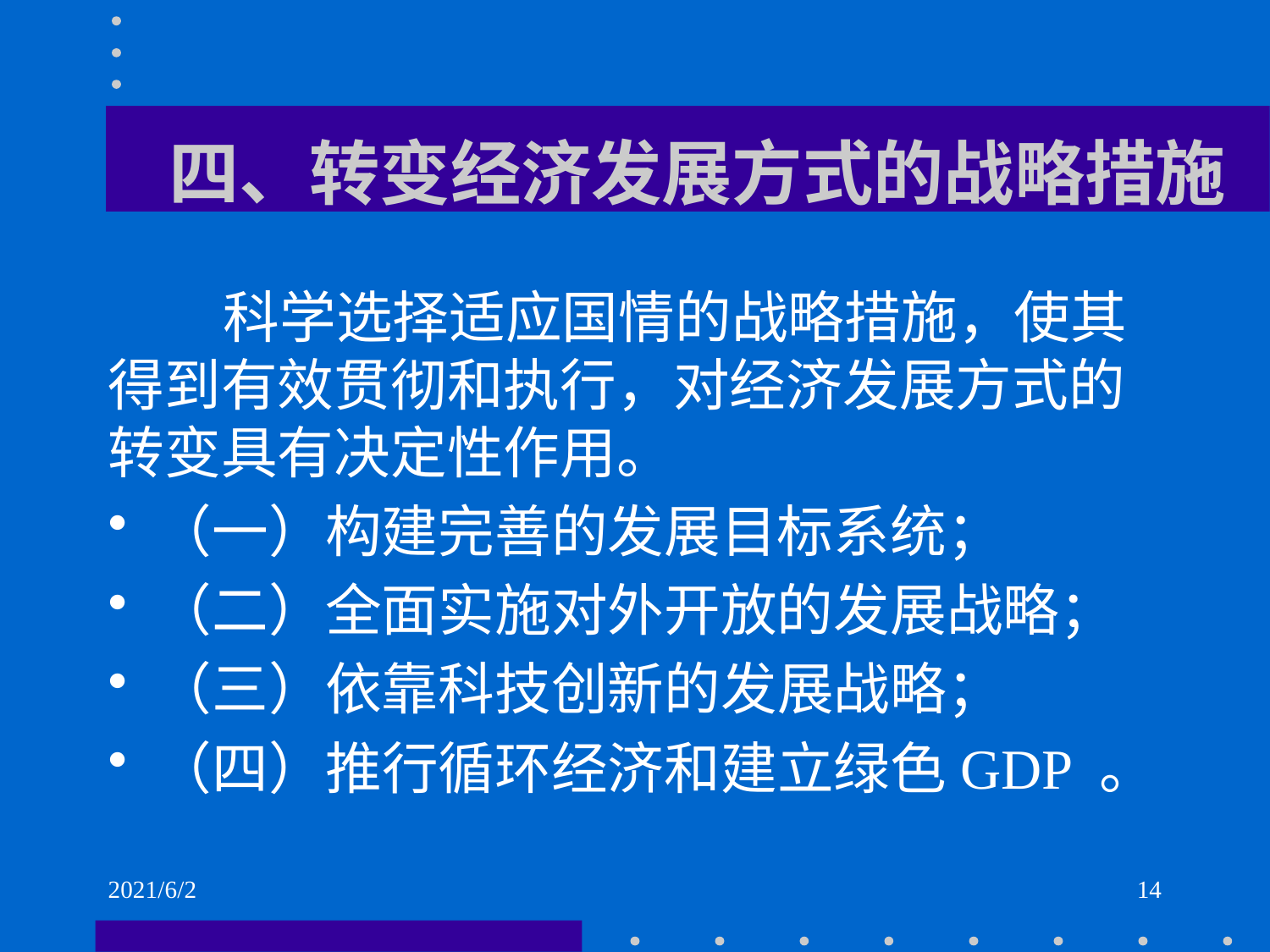

# 四、转变经济发展方式的战略措施
        科学选择适应国情的战略措施，使其得到有效贯彻和执行，对经济发展方式的转变具有决定性作用。
（一）构建完善的发展目标系统；
（二）全面实施对外开放的发展战略；
（三）依靠科技创新的发展战略；
（四）推行循环经济和建立绿色GDP 。
2021/6/2
14